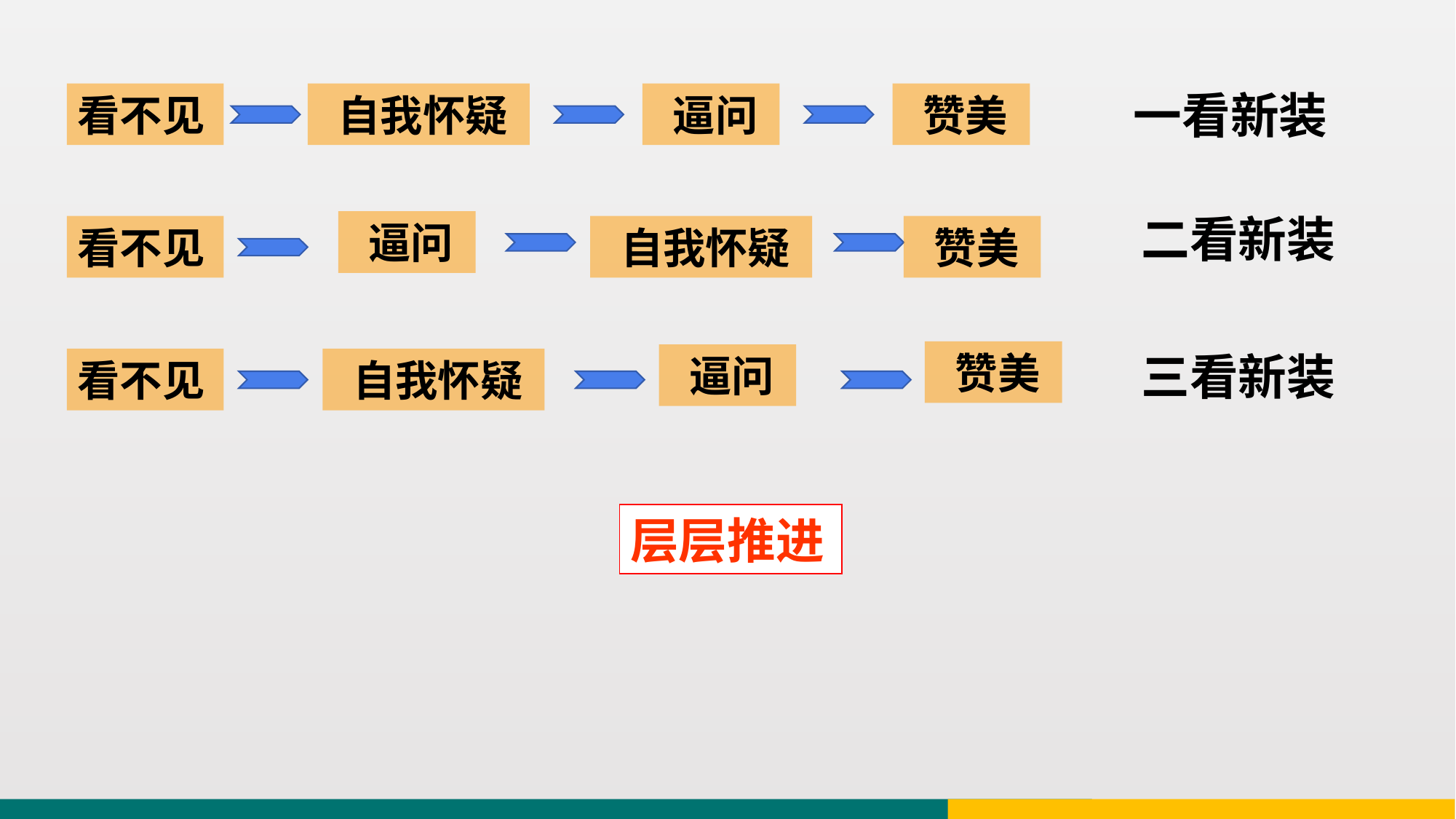

一看新装
看不见
 自我怀疑
 逼问
 赞美

二看新装
 逼问
看不见
 自我怀疑
 赞美

 赞美
三看新装
 逼问
看不见
 自我怀疑

层层推进